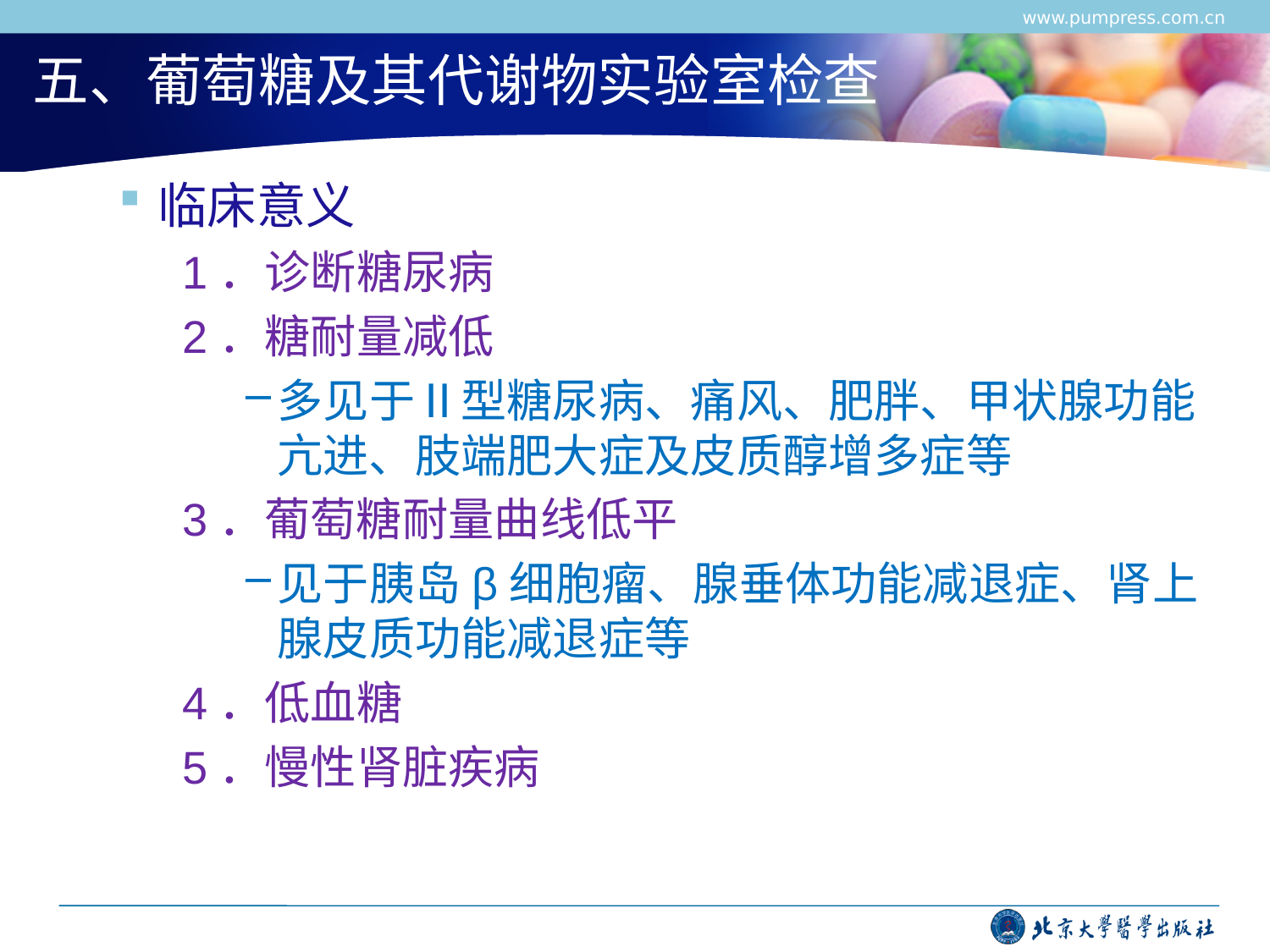

www.pumpress.com.cn
# 五、葡萄糖及其代谢物实验室检查
临床意义
1．诊断糖尿病
2．糖耐量减低
多见于Ⅱ型糖尿病、痛风、肥胖、甲状腺功能亢进、肢端肥大症及皮质醇增多症等
3．葡萄糖耐量曲线低平
见于胰岛β细胞瘤、腺垂体功能减退症、肾上腺皮质功能减退症等
4．低血糖
5．慢性肾脏疾病